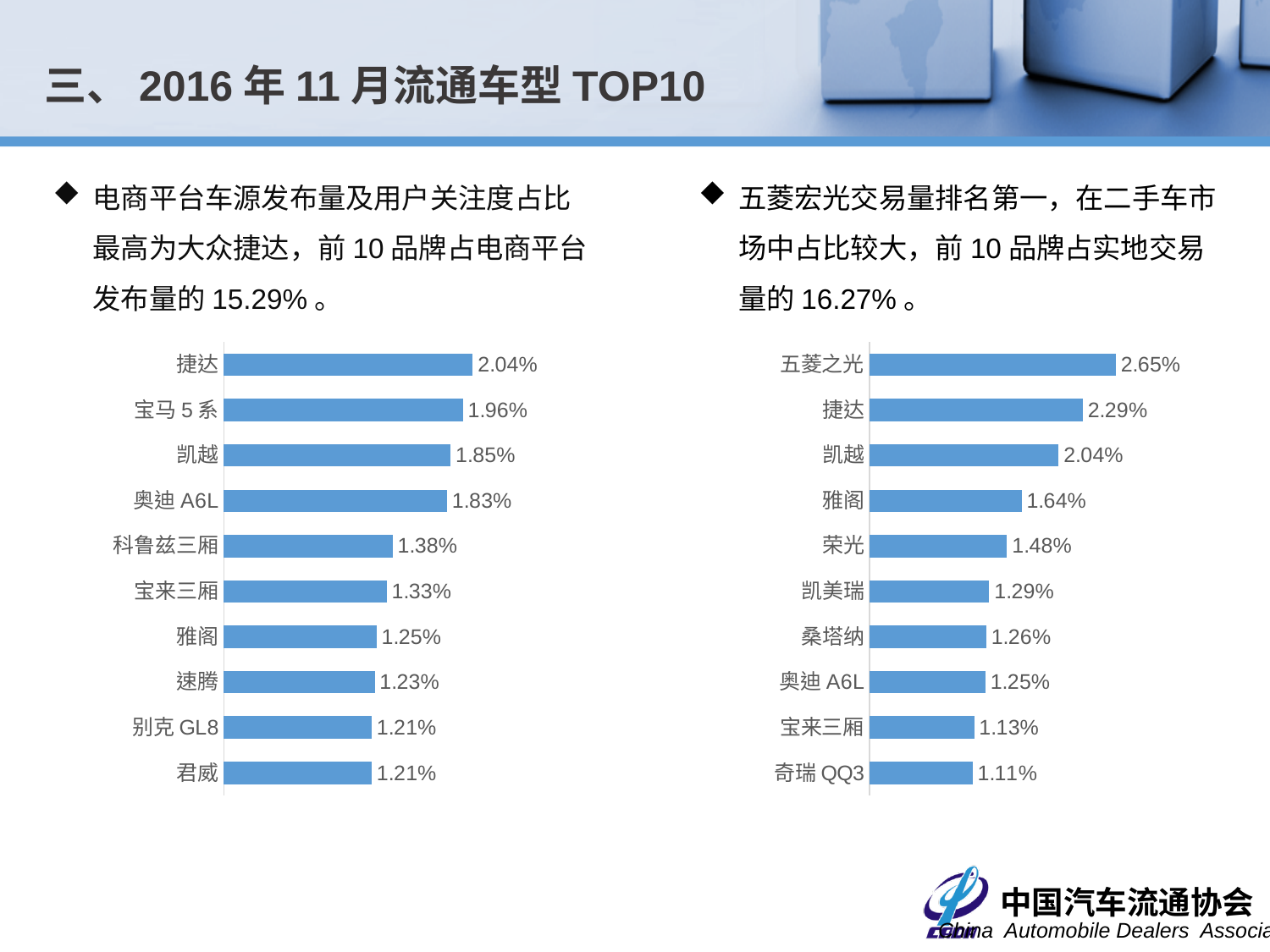

三、2016年11月流通车型TOP10
电商平台车源发布量及用户关注度占比最高为大众捷达，前10品牌占电商平台发布量的15.29%。
五菱宏光交易量排名第一，在二手车市场中占比较大，前10品牌占实地交易量的16.27%。

### Chart

| Category | 占比 |
|---|---|
| 捷达 | 0.020361387985715018 |
| 宝马5系 | 0.01956185704386762 |
| 凯越 | 0.018549117850860802 |
| 奥迪A6L | 0.018255956505516806 |
| 科鲁兹三厢 | 0.013805234262566008 |
| 宝来三厢 | 0.013325515697457511 |
| 雅阁 | 0.012499333724215102 |
| 速腾 | 0.012339427535845599 |
| 别克GL8 | 0.012099568253291398 |
| 君威 | 0.012099568253291398 |

### Chart

| Category | 占比 |
|---|---|
| 五菱之光 | 0.02649390640152773 |
| 捷达 | 0.022944722713775813 |
| 凯越 | 0.020355318276796316 |
| 雅阁 | 0.01636623576577391 |
| 荣光 | 0.014806594483268806 |
| 凯美瑞 | 0.012897033682253102 |
| 桑塔纳 | 0.012577107265329 |
| 奥迪A6L | 0.012467132559511299 |
| 宝来三厢 | 0.01125741079551701 |
| 奇瑞QQ3 | 0.011087449886526103 |